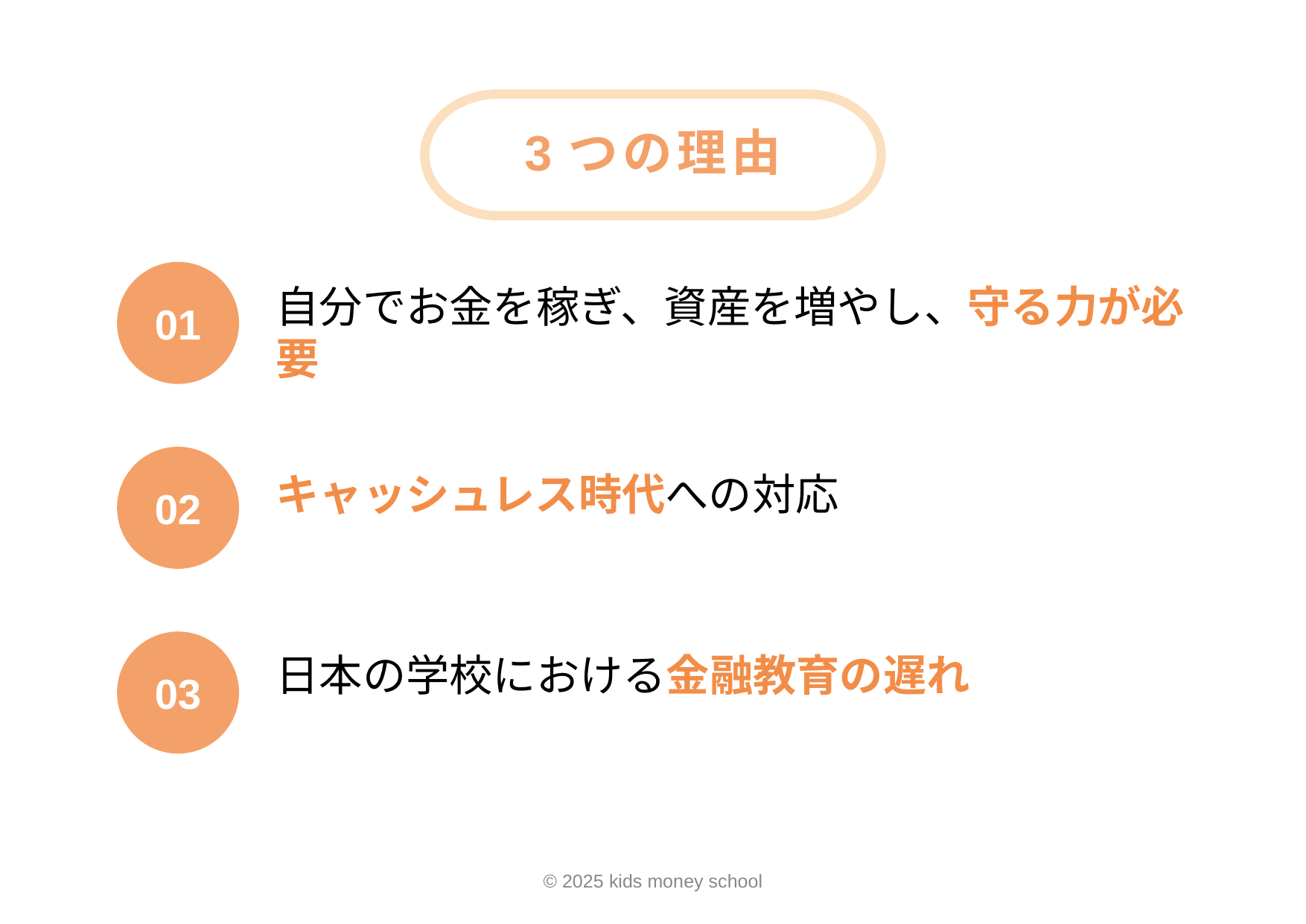

3つの理由
01
自分でお金を稼ぎ、資産を増やし、守る力が必要
02
キャッシュレス時代への対応
03
日本の学校における金融教育の遅れ
© 2025 kids money school